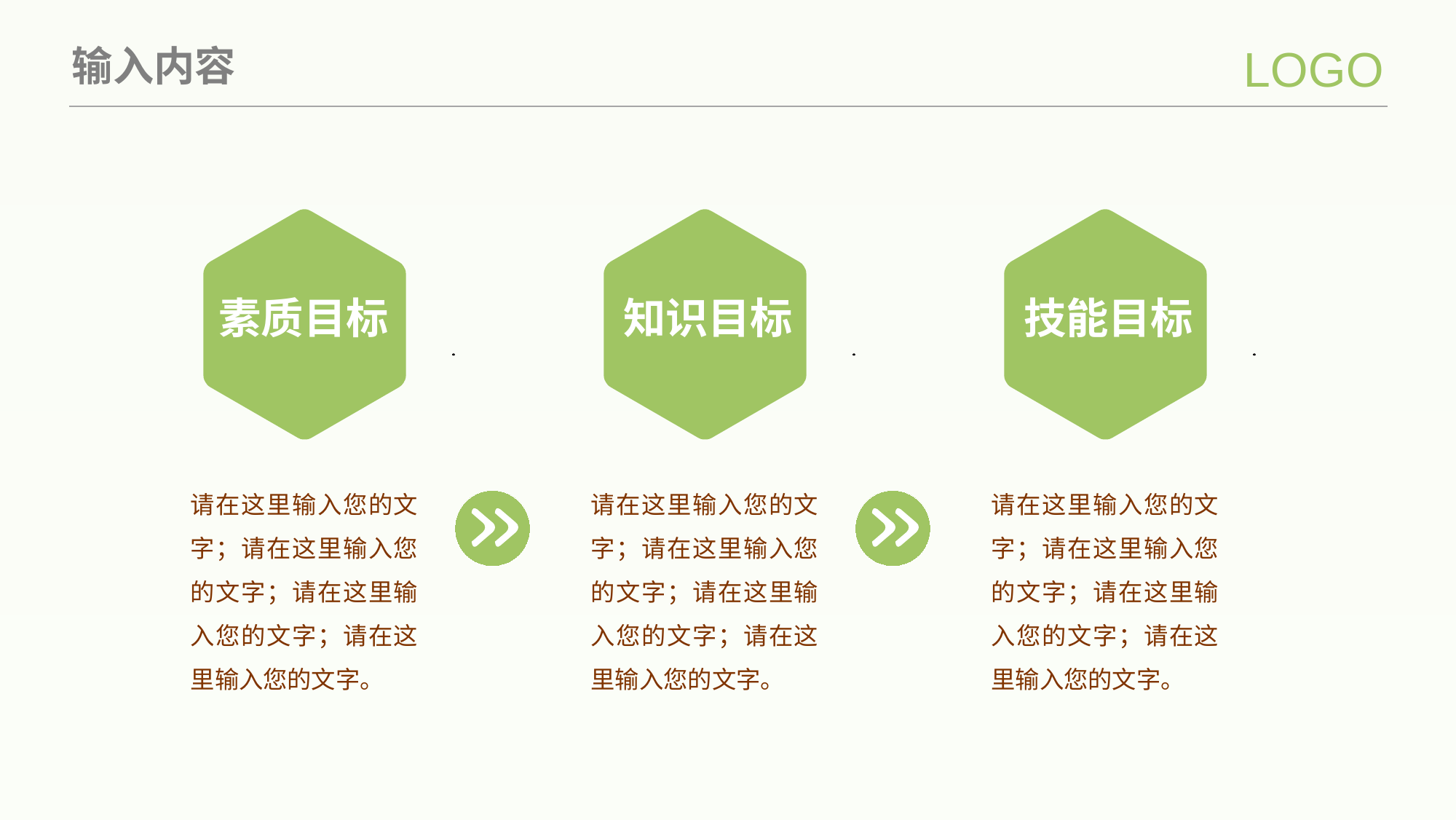

LOGO
输入内容

素质目标

知识目标

技能目标
请在这里输入您的文字；请在这里输入您的文字；请在这里输入您的文字；请在这里输入您的文字。
请在这里输入您的文字；请在这里输入您的文字；请在这里输入您的文字；请在这里输入您的文字。
请在这里输入您的文字；请在这里输入您的文字；请在这里输入您的文字；请在这里输入您的文字。